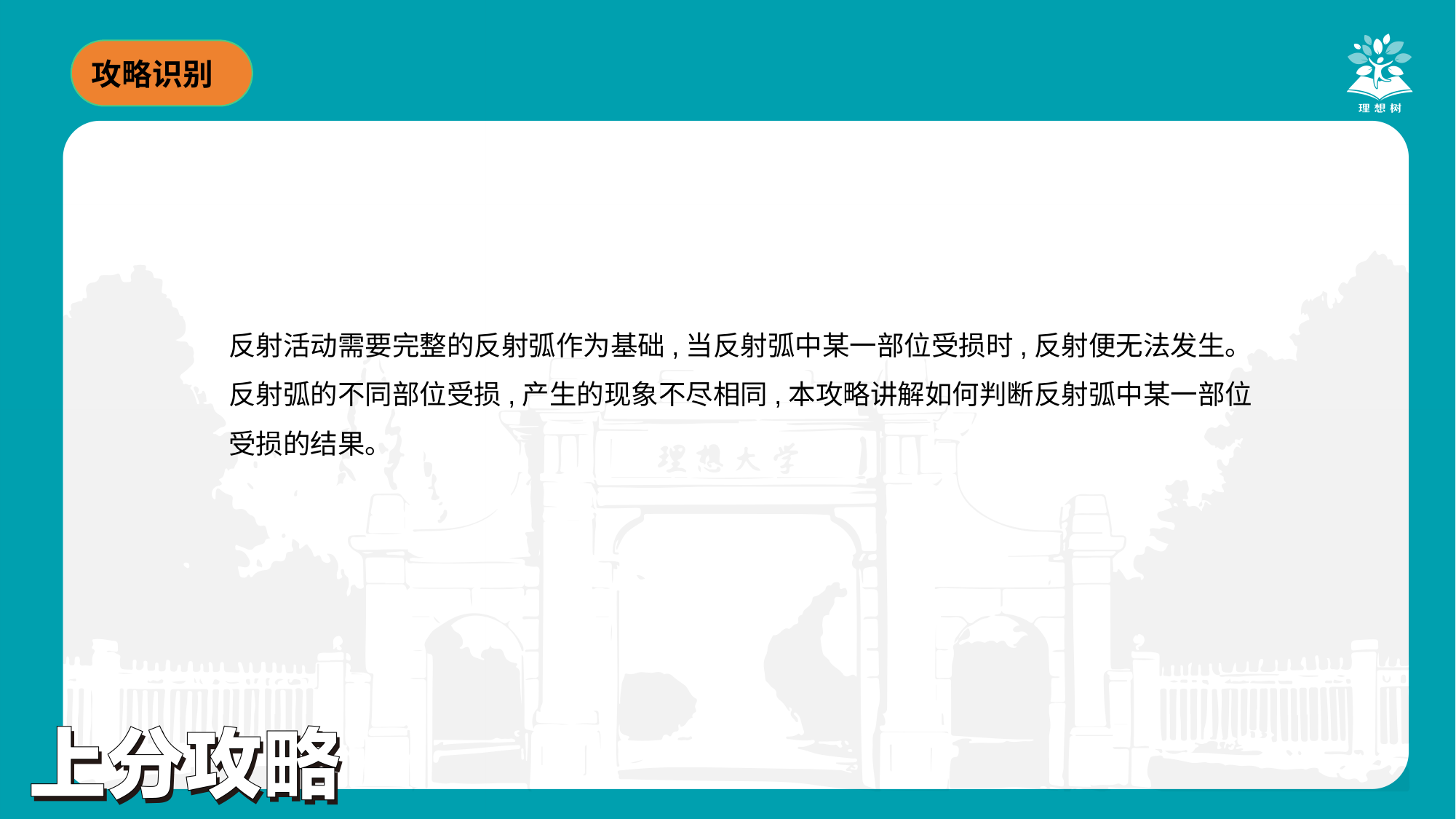

攻略识别
反射活动需要完整的反射弧作为基础,当反射弧中某一部位受损时,反射便无法发生。反射弧的不同部位受损,产生的现象不尽相同,本攻略讲解如何判断反射弧中某一部位受损的结果。